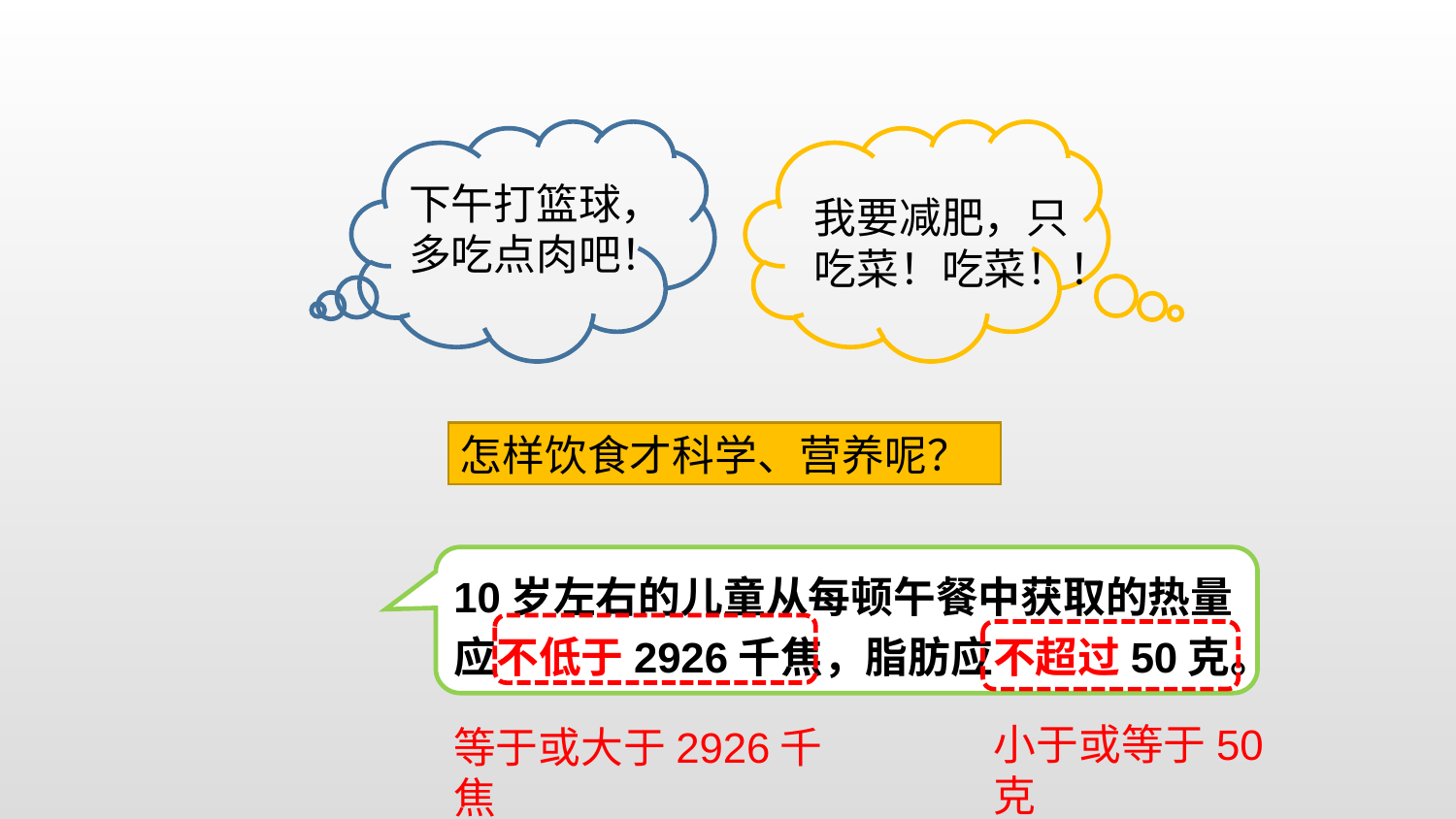

下午打篮球，多吃点肉吧！

我要减肥，只吃菜！吃菜！！
怎样饮食才科学、营养呢？
10岁左右的儿童从每顿午餐中获取的热量应不低于2926千焦，脂肪应不超过50克。

小于或等于50克
等于或大于2926千焦